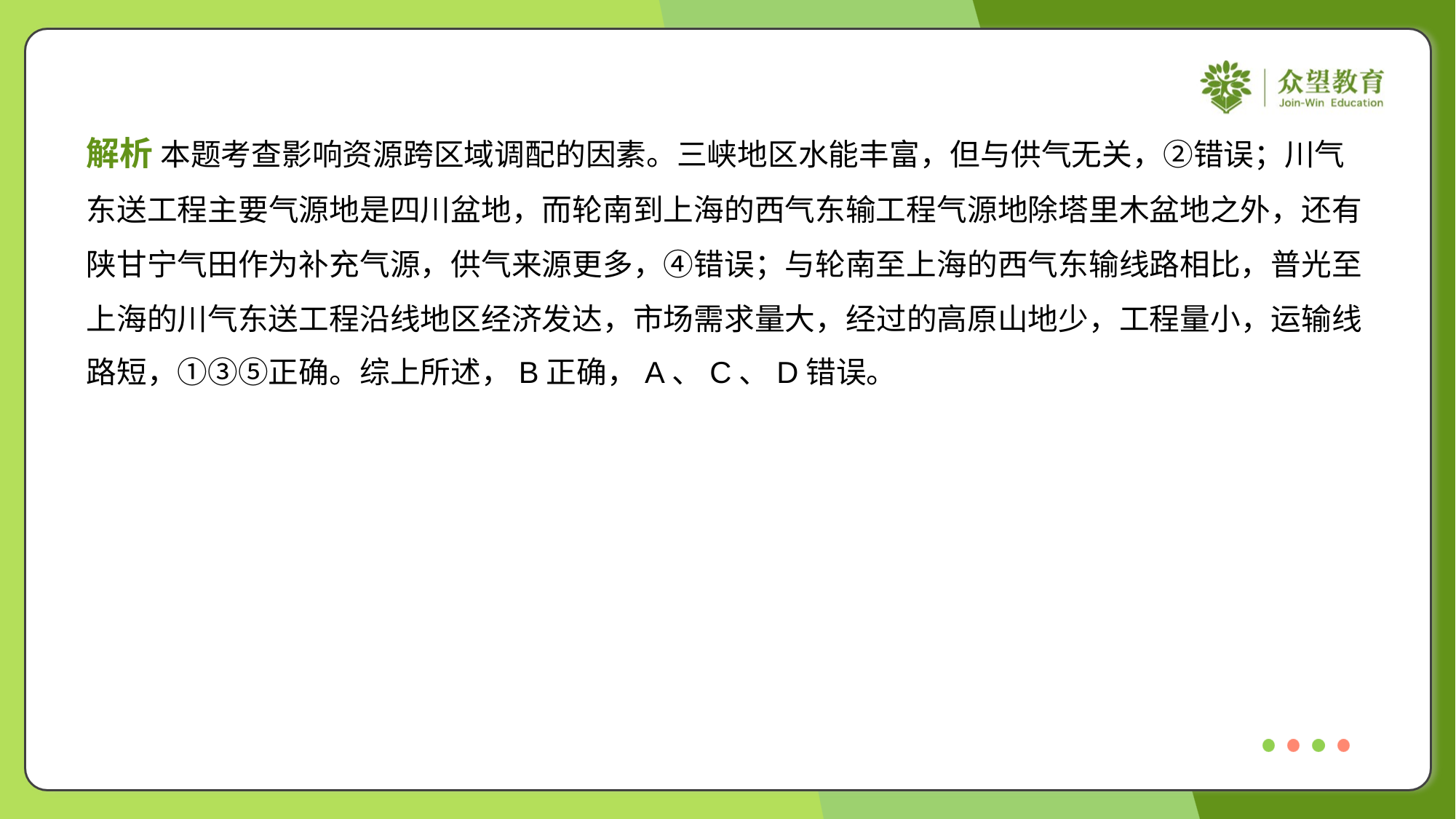

解析 本题考查影响资源跨区域调配的因素。三峡地区水能丰富，但与供气无关，②错误；川气
东送工程主要气源地是四川盆地，而轮南到上海的西气东输工程气源地除塔里木盆地之外，还有
陕甘宁气田作为补充气源，供气来源更多，④错误；与轮南至上海的西气东输线路相比，普光至
上海的川气东送工程沿线地区经济发达，市场需求量大，经过的高原山地少，工程量小，运输线
路短，①③⑤正确。综上所述，B正确，A、C、D错误。